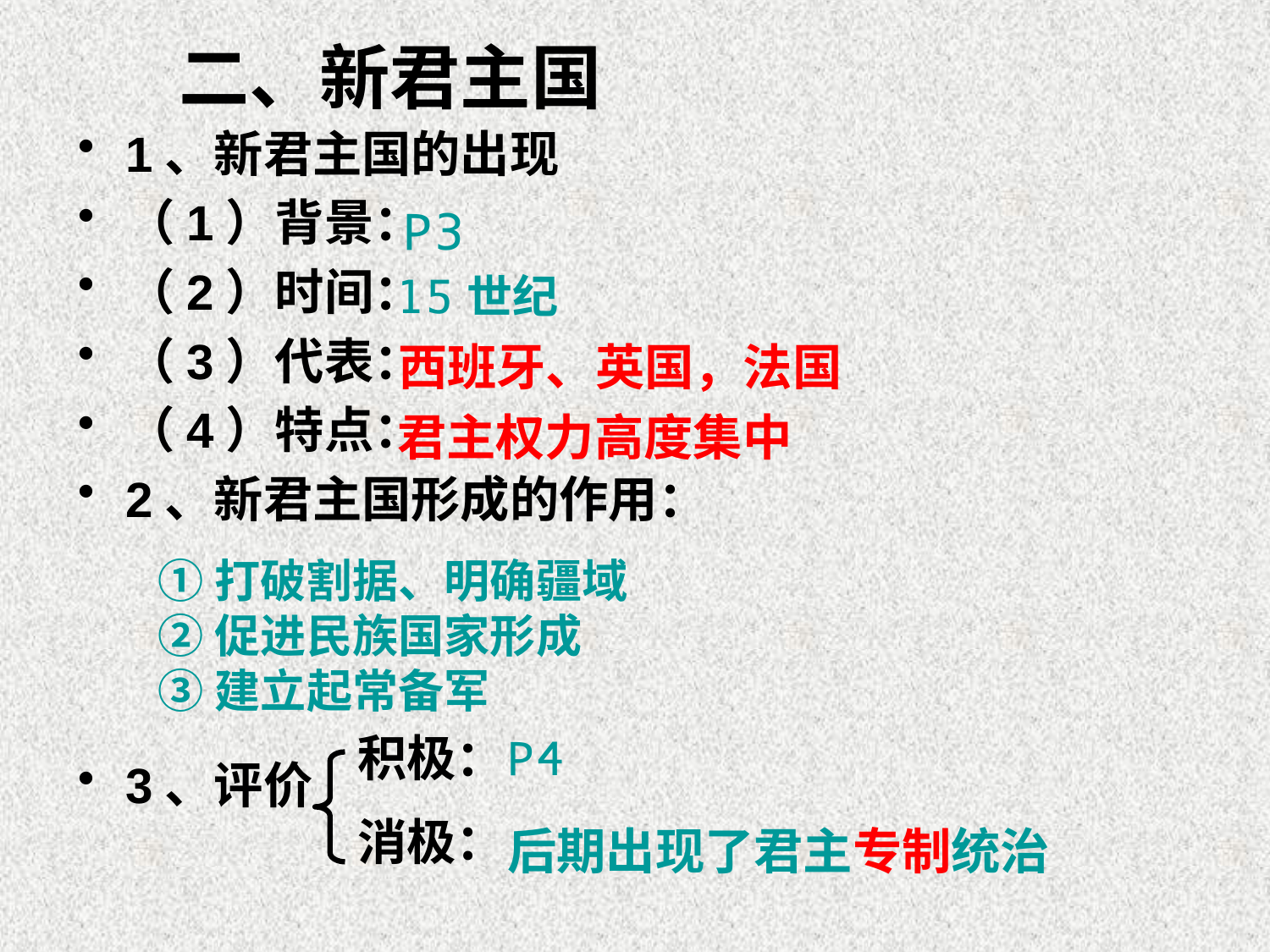

# 二、新君主国
1、新君主国的出现
（1）背景：
（2）时间：
（3）代表：
（4）特点：
2、新君主国形成的作用：

3、评价

P3
15世纪
西班牙、英国，法国
君主权力高度集中
①打破割据、明确疆域
②促进民族国家形成
③建立起常备军
积极：
消极：
P4

后期出现了君主专制统治